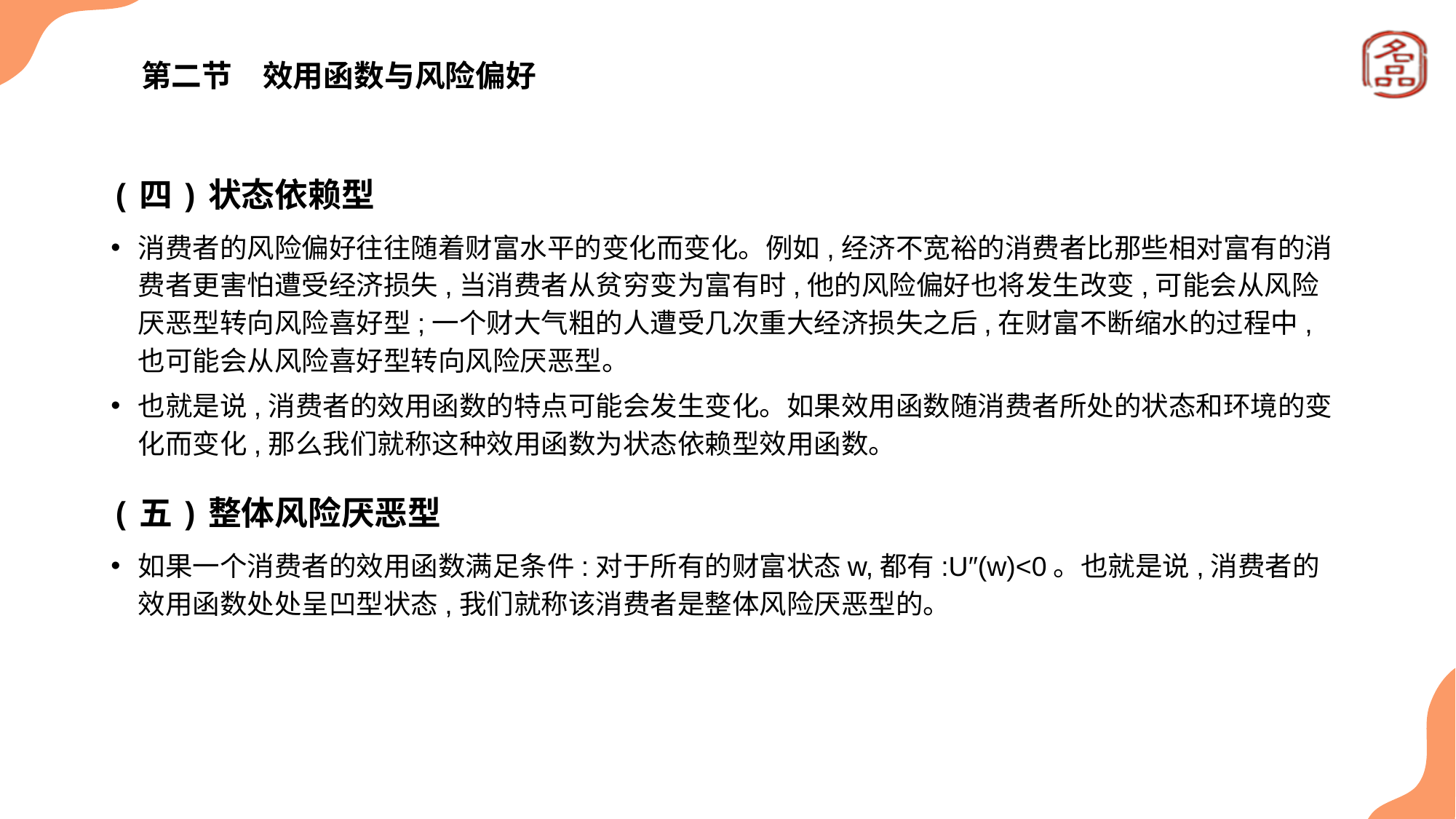

# 第二节　效用函数与风险偏好
(四)状态依赖型
消费者的风险偏好往往随着财富水平的变化而变化。例如,经济不宽裕的消费者比那些相对富有的消费者更害怕遭受经济损失,当消费者从贫穷变为富有时,他的风险偏好也将发生改变,可能会从风险厌恶型转向风险喜好型;一个财大气粗的人遭受几次重大经济损失之后,在财富不断缩水的过程中,也可能会从风险喜好型转向风险厌恶型。
也就是说,消费者的效用函数的特点可能会发生变化。如果效用函数随消费者所处的状态和环境的变化而变化,那么我们就称这种效用函数为状态依赖型效用函数。
(五)整体风险厌恶型
如果一个消费者的效用函数满足条件:对于所有的财富状态w,都有:U″(w)<0。也就是说,消费者的效用函数处处呈凹型状态,我们就称该消费者是整体风险厌恶型的。